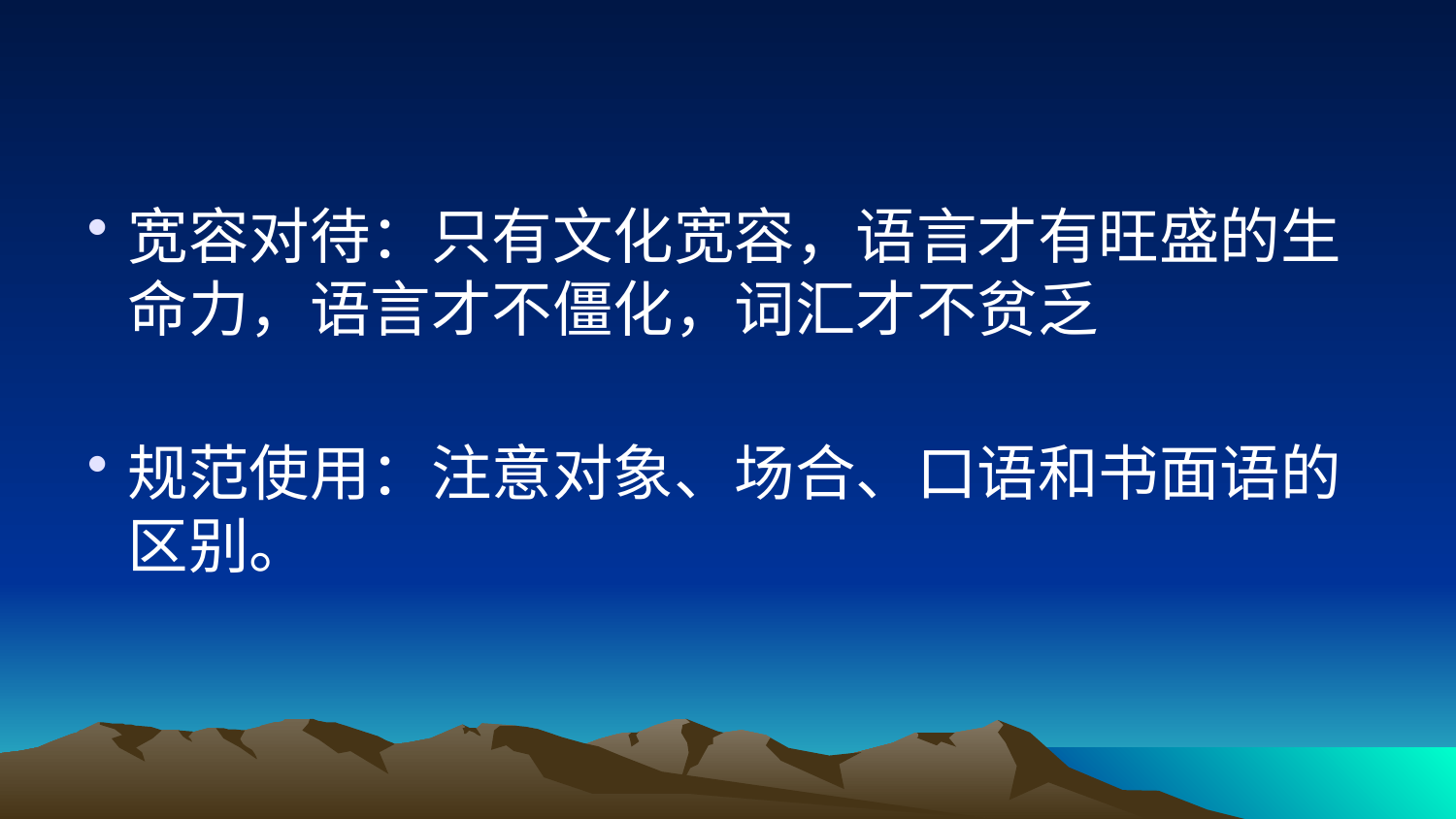

#
宽容对待：只有文化宽容，语言才有旺盛的生命力，语言才不僵化，词汇才不贫乏

规范使用：注意对象、场合、口语和书面语的区别。